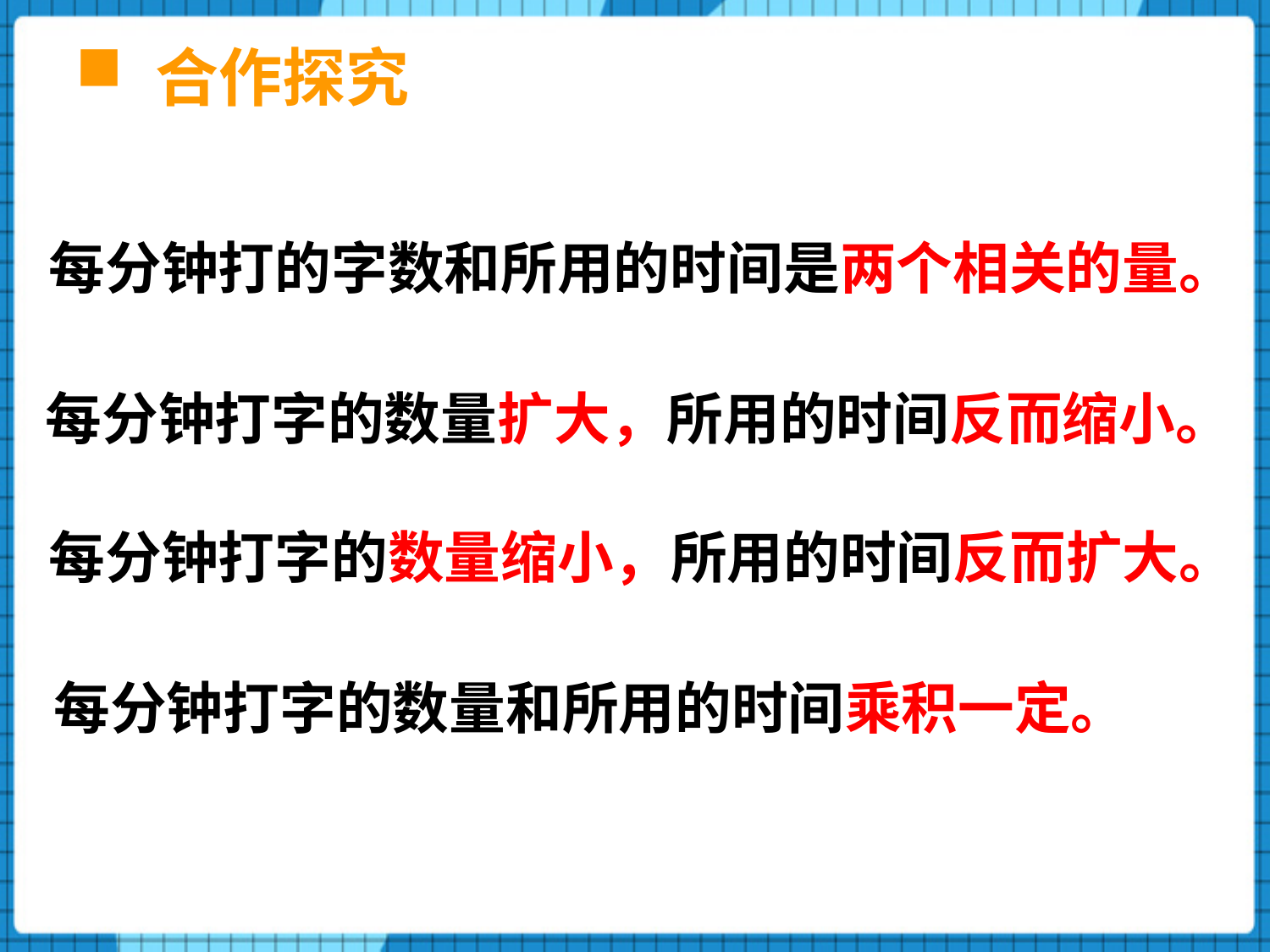

合作探究
每分钟打的字数和所用的时间是两个相关的量。
每分钟打字的数量扩大，所用的时间反而缩小。
每分钟打字的数量缩小，所用的时间反而扩大。

每分钟打字的数量和所用的时间乘积一定。